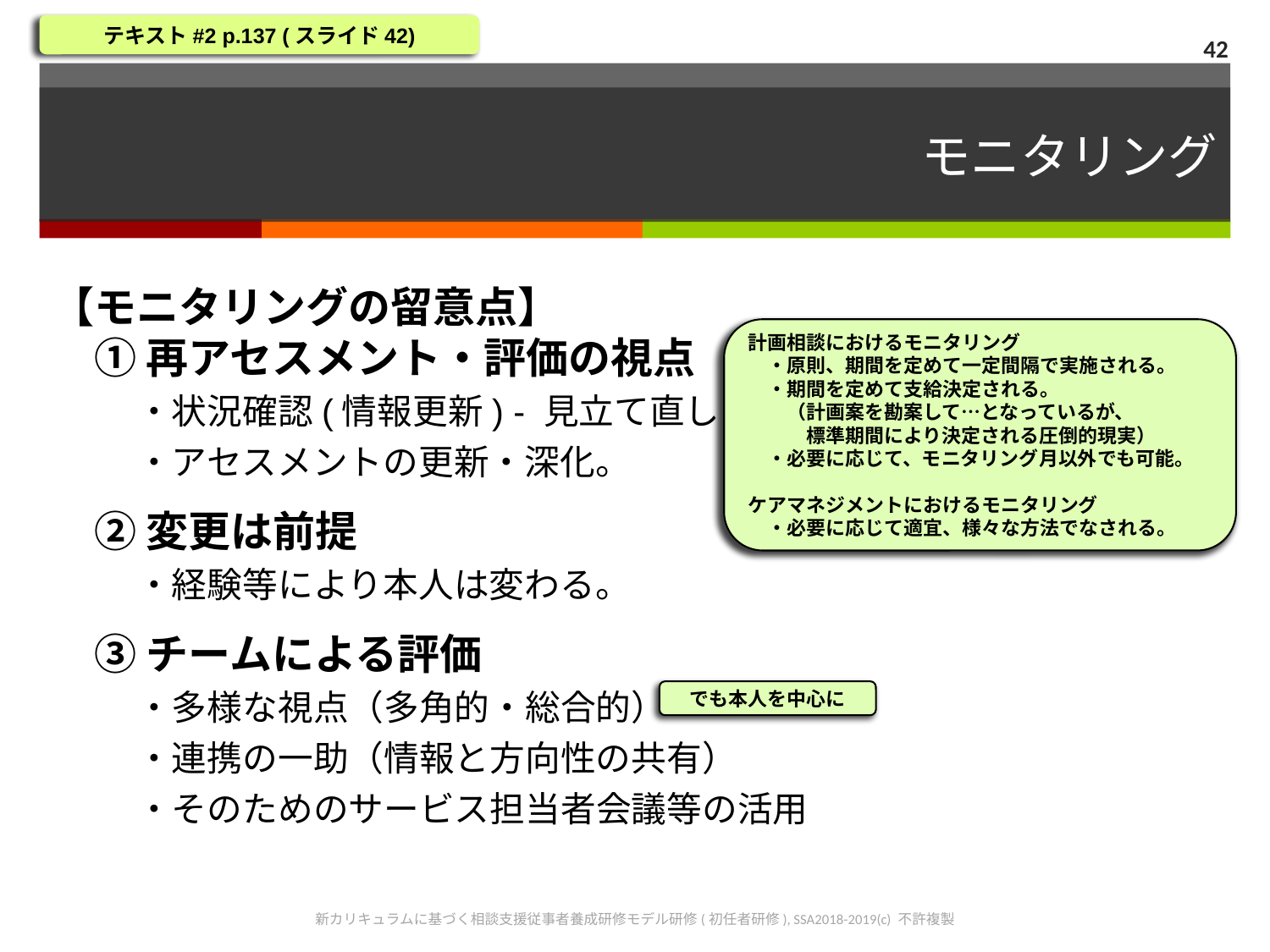

テキスト#2 p.137 (スライド42)
42
# モニタリング
【モニタリングの留意点】
　① 再アセスメント・評価の視点
　　・状況確認(情報更新) - 見立て直し
　　・アセスメントの更新・深化。

　② 変更は前提
　　・経験等により本人は変わる。

　③ チームによる評価
　　・多様な視点（多角的・総合的）
　　・連携の一助（情報と方向性の共有）
　　・そのためのサービス担当者会議等の活用

計画相談におけるモニタリング
　・原則、期間を定めて一定間隔で実施される。
　・期間を定めて支給決定される。
　　（計画案を勘案して…となっているが、
　　　標準期間により決定される圧倒的現実）
　・必要に応じて、モニタリング月以外でも可能。
ケアマネジメントにおけるモニタリング
　・必要に応じて適宜、様々な方法でなされる。
でも本人を中心に
新カリキュラムに基づく相談支援従事者養成研修モデル研修(初任者研修), SSA2018-2019(c) 不許複製